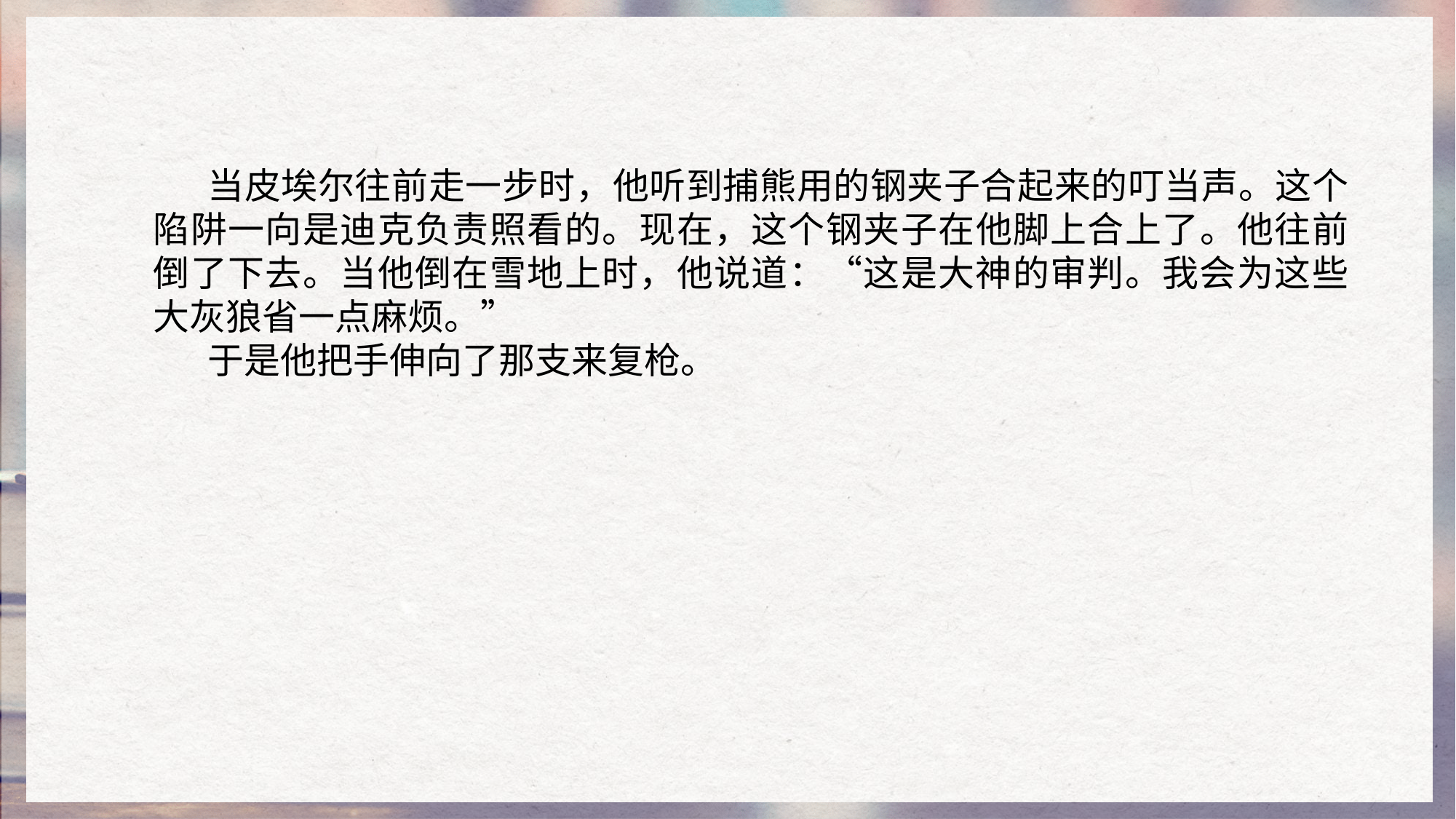

当皮埃尔往前走一步时，他听到捕熊用的钢夹子合起来的叮当声。这个陷阱一向是迪克负责照看的。现在，这个钢夹子在他脚上合上了。他往前倒了下去。当他倒在雪地上时，他说道：“这是大神的审判。我会为这些大灰狼省一点麻烦。”
于是他把手伸向了那支来复枪。